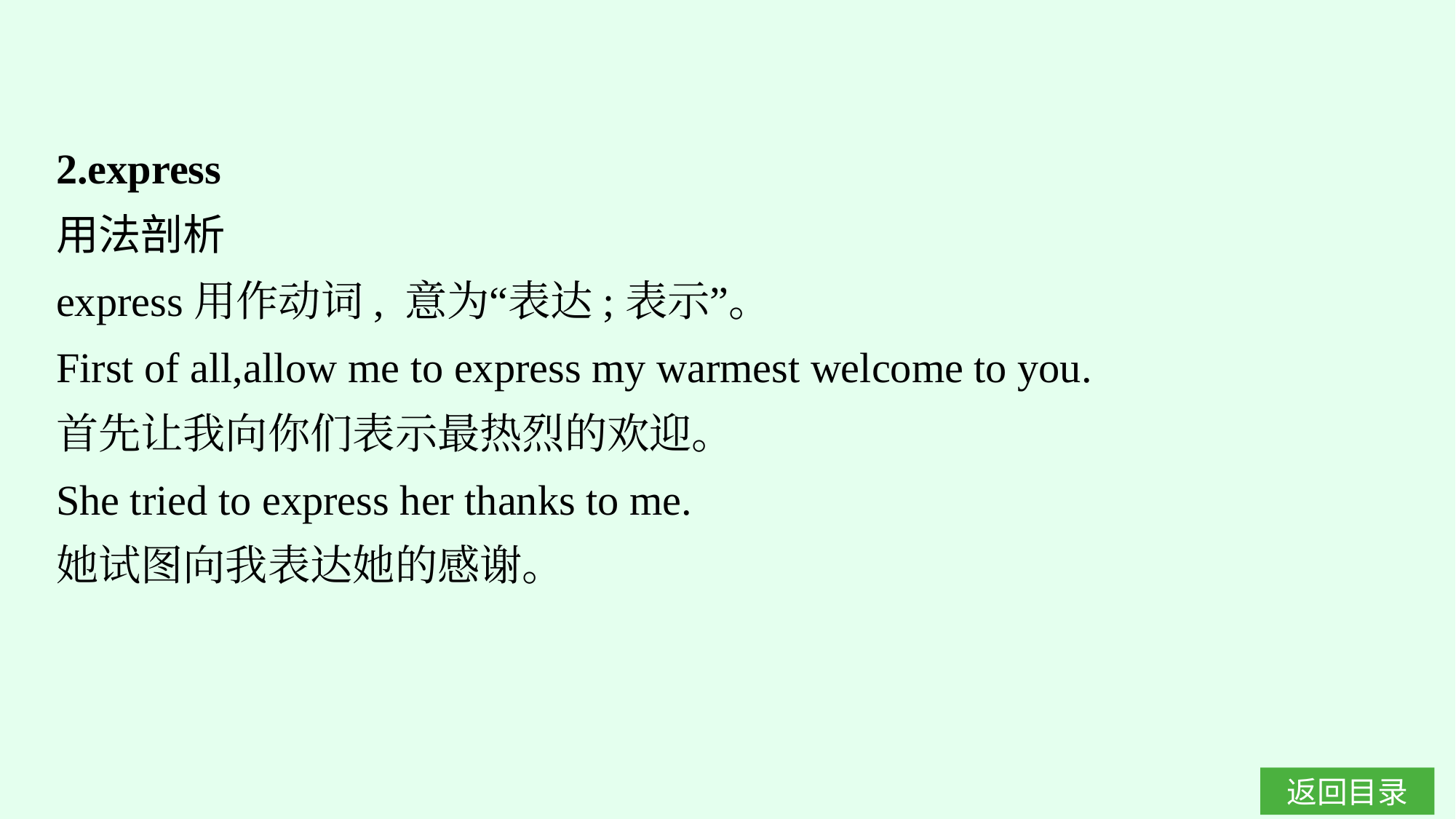

2.express
用法剖析
express用作动词, 意为“表达;表示”。
First of all,allow me to express my warmest welcome to you.
首先让我向你们表示最热烈的欢迎。
She tried to express her thanks to me.
她试图向我表达她的感谢。